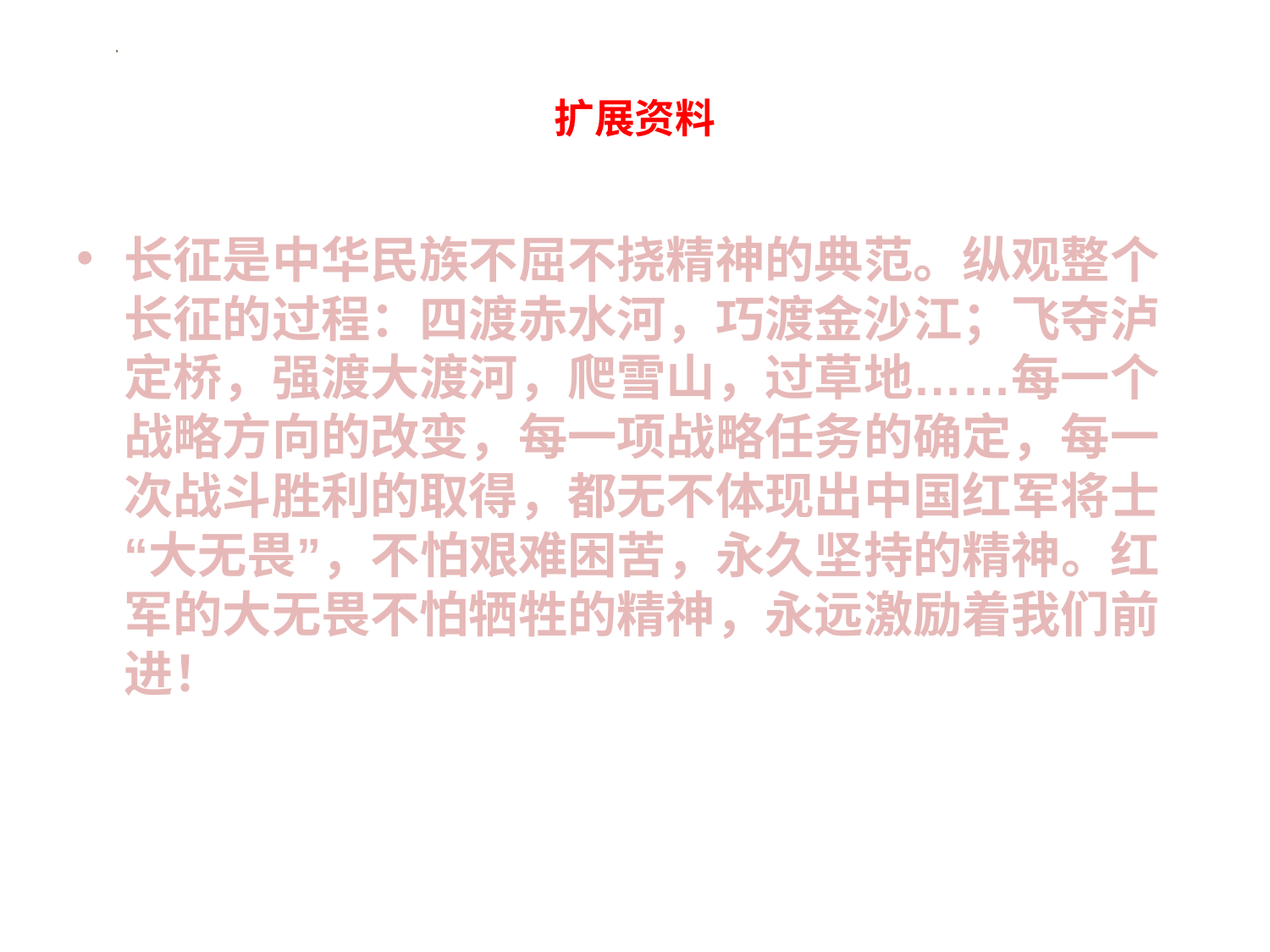

# 扩展资料
长征是中华民族不屈不挠精神的典范。纵观整个长征的过程：四渡赤水河，巧渡金沙江；飞夺泸定桥，强渡大渡河，爬雪山，过草地……每一个战略方向的改变，每一项战略任务的确定，每一次战斗胜利的取得，都无不体现出中国红军将士“大无畏”，不怕艰难困苦，永久坚持的精神。红军的大无畏不怕牺牲的精神，永远激励着我们前进！